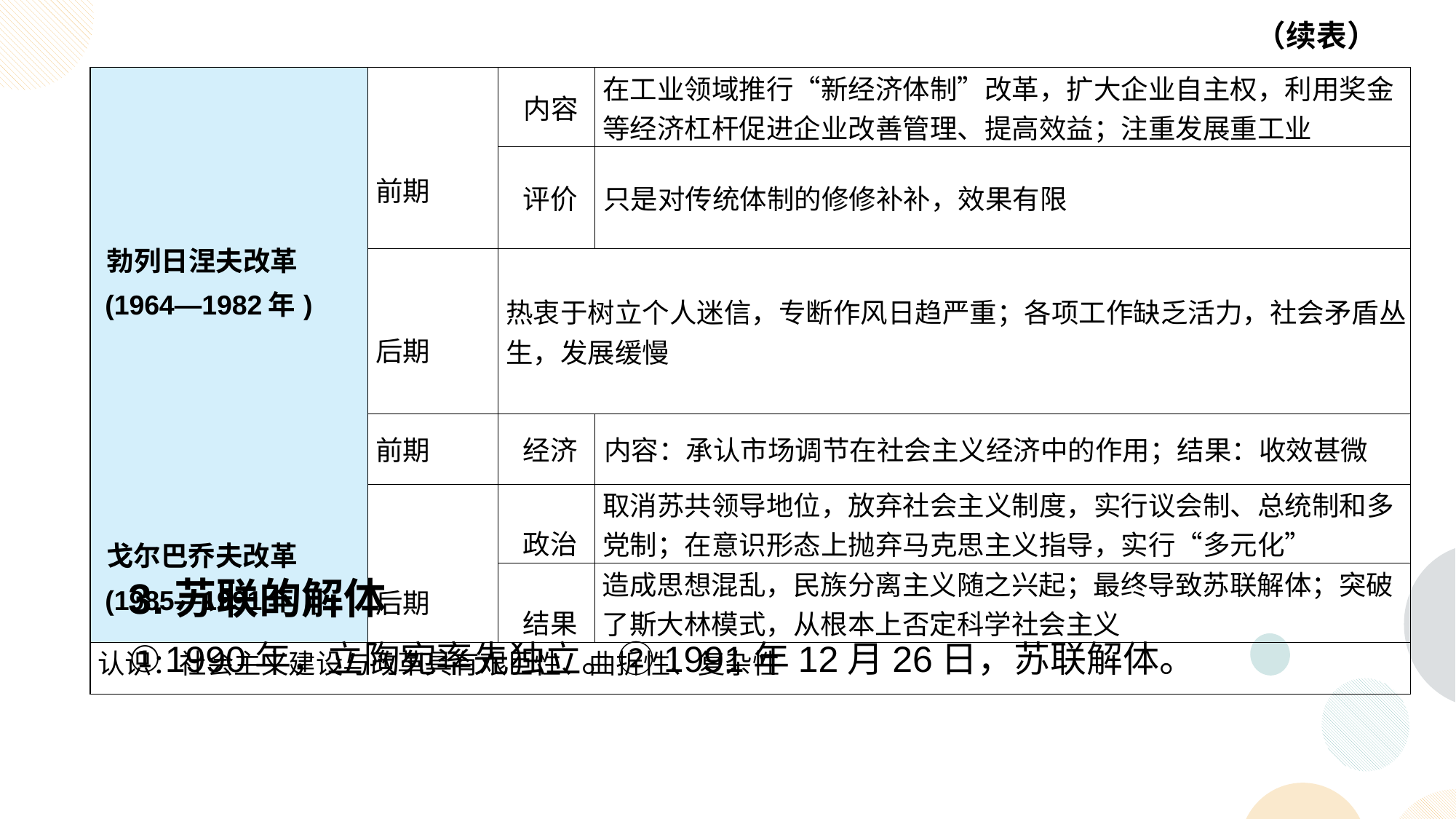

（续表）
| 勃列日涅夫改革 (1964—1982年) | 前期 | 内容 | 在工业领域推行“新经济体制”改革，扩大企业自主权，利用奖金等经济杠杆促进企业改善管理、提高效益；注重发展重工业 |
| --- | --- | --- | --- |
|  |  | 评价 | 只是对传统体制的修修补补，效果有限 |
|  | 后期 | 热衷于树立个人迷信，专断作风日趋严重；各项工作缺乏活力，社会矛盾丛生，发展缓慢 |  |
| 戈尔巴乔夫改革 (1985—1991年) | 前期 | 经济 | 内容：承认市场调节在社会主义经济中的作用；结果：收效甚微 |
|  | 后期 | 政治 | 取消苏共领导地位，放弃社会主义制度，实行议会制、总统制和多党制；在意识形态上抛弃马克思主义指导，实行“多元化” |
|  |  | 结果 | 造成思想混乱，民族分离主义随之兴起；最终导致苏联解体；突破了斯大林模式，从根本上否定科学社会主义 |
| 认识：社会主义建设与改革具有艰巨性、曲折性、复杂性 |  |  |  |

3.苏联的解体
①1990年，立陶宛率先独立。②1991年12月26日，苏联解体。